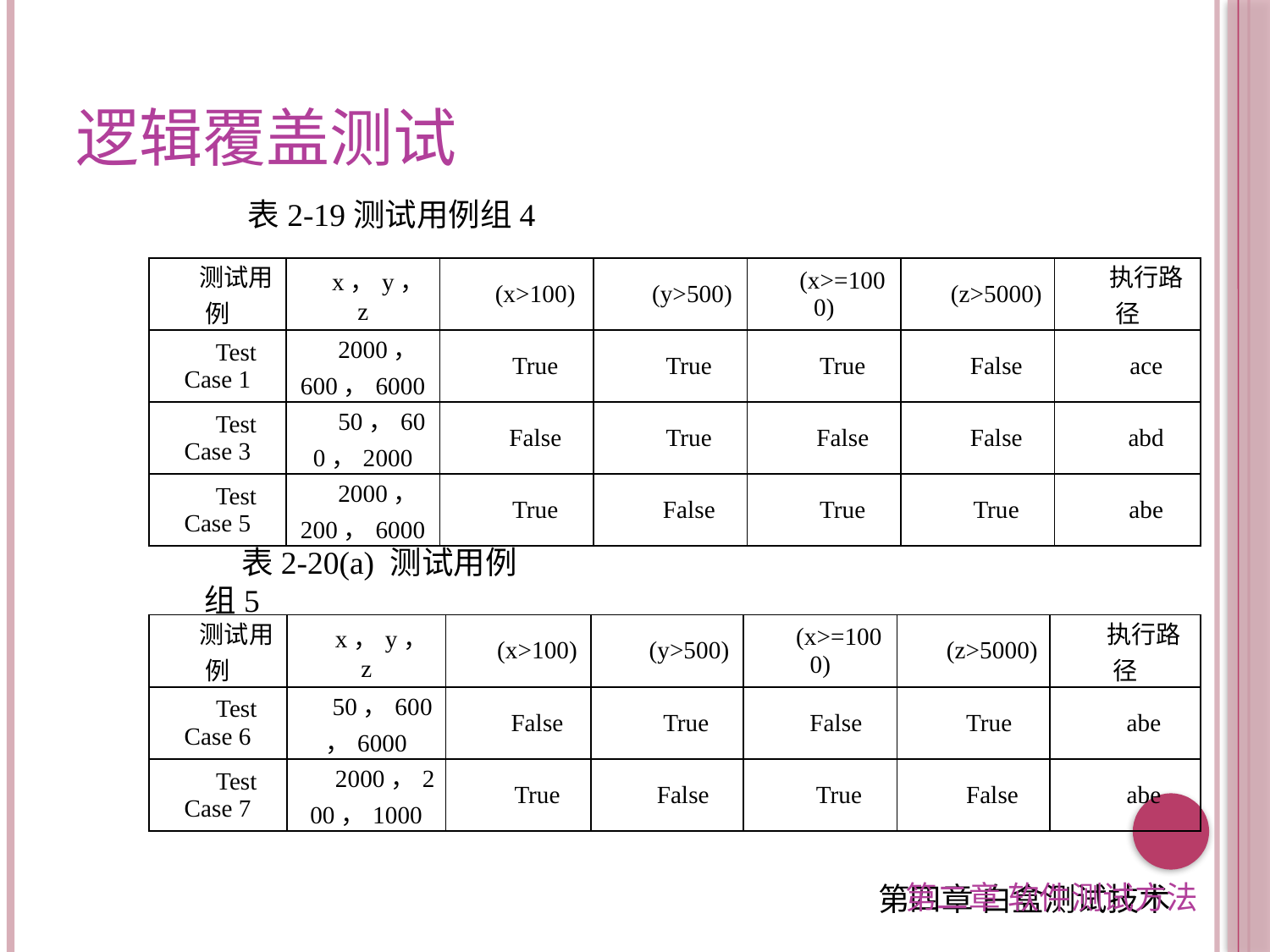

逻辑覆盖测试
表2-19测试用例组4

| 测试用例 | x，y，z | (x>100) | (y>500) | (x>=1000) | (z>5000) | 执行路径 |
| --- | --- | --- | --- | --- | --- | --- |
| Test Case 1 | 2000，600，6000 | True | True | True | False | ace |
| Test Case 3 | 50，600，2000 | False | True | False | False | abd |
| Test Case 5 | 2000，200，6000 | True | False | True | True | abe |
表2-20(a) 测试用例组5
| 测试用例 | x，y，z | (x>100) | (y>500) | (x>=1000) | (z>5000) | 执行路径 |
| --- | --- | --- | --- | --- | --- | --- |
| Test Case 6 | 50，600，6000 | False | True | False | True | abe |
| Test Case 7 | 2000，200，1000 | True | False | True | False | abe |
第二章 软件测试方法